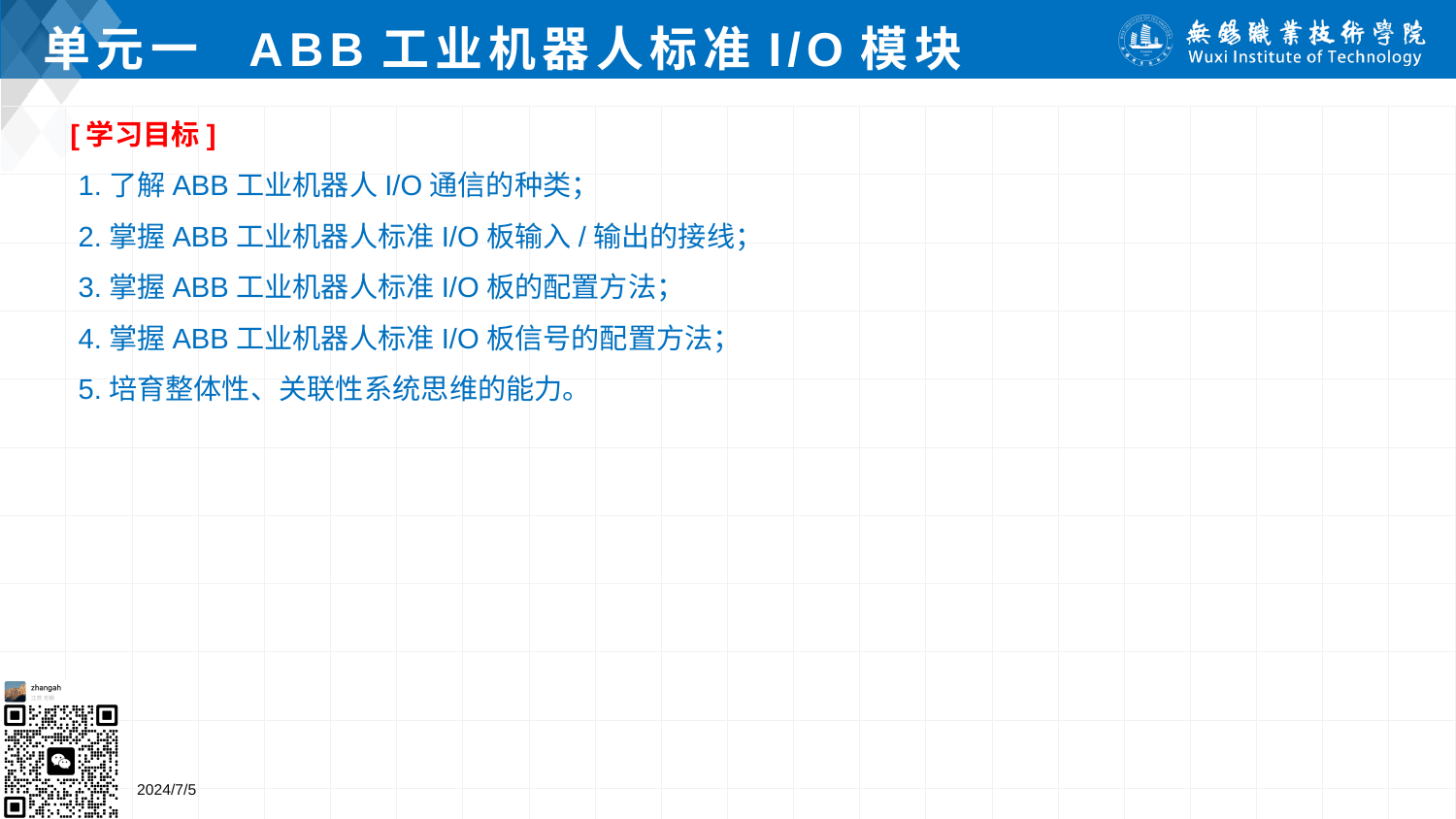

# 单元一  ABB工业机器人标准I/O模块
[学习目标]
 1.了解ABB工业机器人I/O通信的种类；
 2.掌握ABB工业机器人标准I/O板输入/输出的接线；
 3.掌握ABB工业机器人标准I/O板的配置方法；
 4.掌握ABB工业机器人标准I/O板信号的配置方法；
 5.培育整体性、关联性系统思维的能力。
2024/7/5